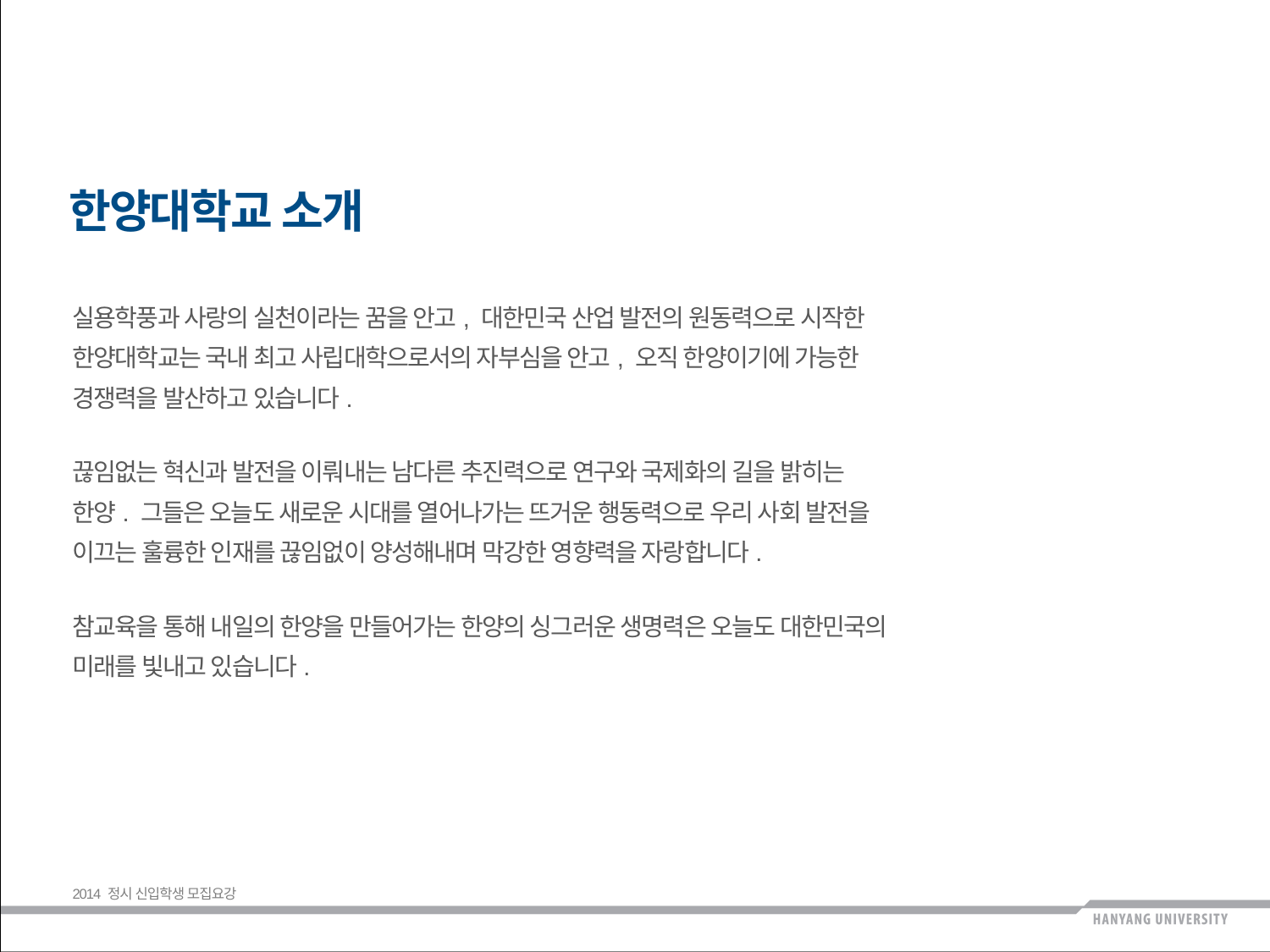

한양대학교 소개
실용학풍과 사랑의 실천이라는 꿈을 안고, 대한민국 산업 발전의 원동력으로 시작한
한양대학교는 국내 최고 사립대학으로서의 자부심을 안고, 오직 한양이기에 가능한
경쟁력을 발산하고 있습니다.

끊임없는 혁신과 발전을 이뤄내는 남다른 추진력으로 연구와 국제화의 길을 밝히는
한양. 그들은 오늘도 새로운 시대를 열어나가는 뜨거운 행동력으로 우리 사회 발전을
이끄는 훌륭한 인재를 끊임없이 양성해내며 막강한 영향력을 자랑합니다.

참교육을 통해 내일의 한양을 만들어가는 한양의 싱그러운 생명력은 오늘도 대한민국의
미래를 빛내고 있습니다.
2014 정시 신입학생 모집요강